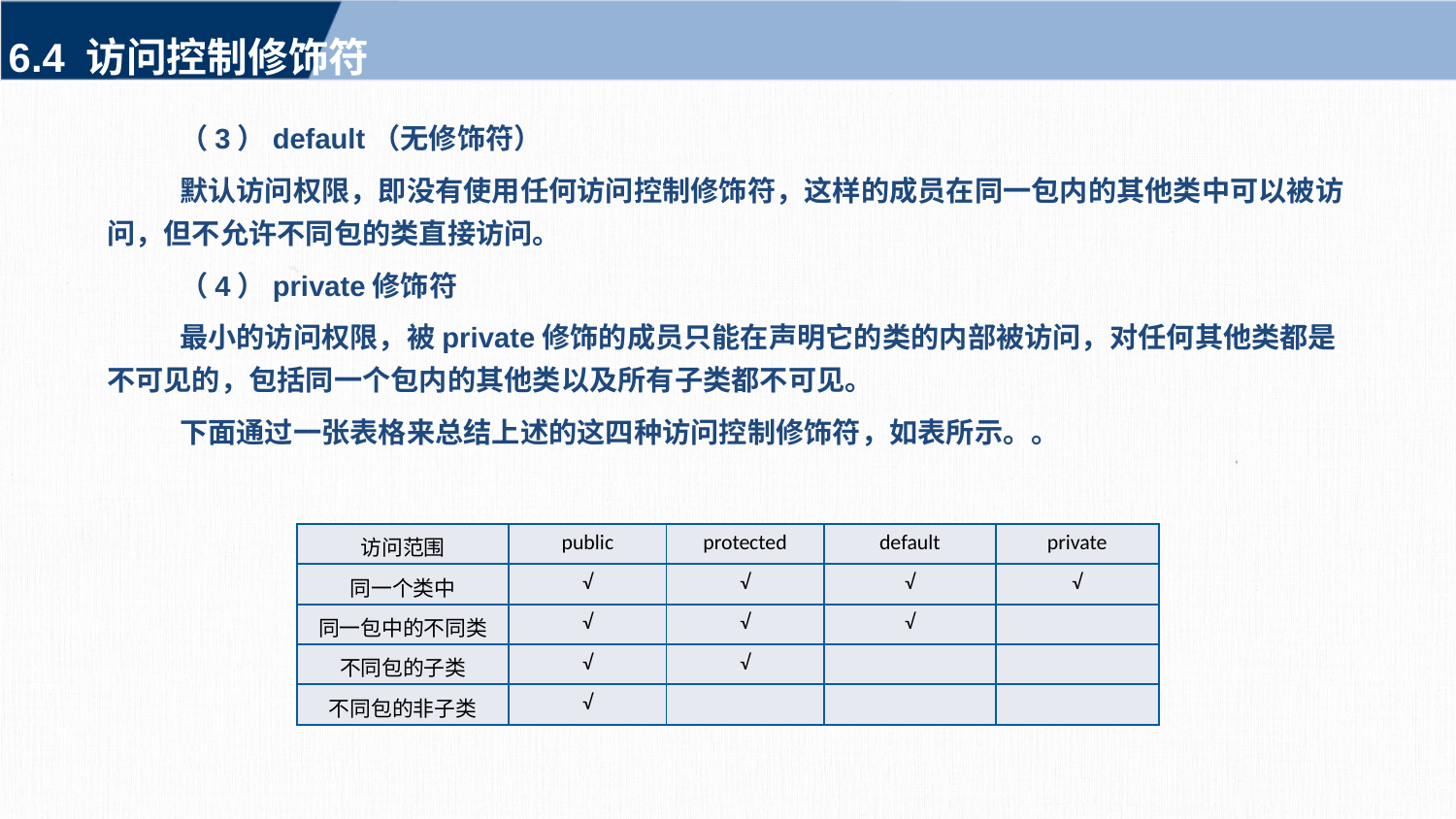

6.4 访问控制修饰符

（3）default（无修饰符）
默认访问权限，即没有使用任何访问控制修饰符，这样的成员在同一包内的其他类中可以被访问，但不允许不同包的类直接访问。
（4）private修饰符
最小的访问权限，被private修饰的成员只能在声明它的类的内部被访问，对任何其他类都是不可见的，包括同一个包内的其他类以及所有子类都不可见。
下面通过一张表格来总结上述的这四种访问控制修饰符，如表所示。。
| 访问范围 | public | protected | default | private |
| --- | --- | --- | --- | --- |
| 同一个类中 | √ | √ | √ | √ |
| 同一包中的不同类 | √ | √ | √ |  |
| 不同包的子类 | √ | √ |  |  |
| 不同包的非子类 | √ |  |  |  |